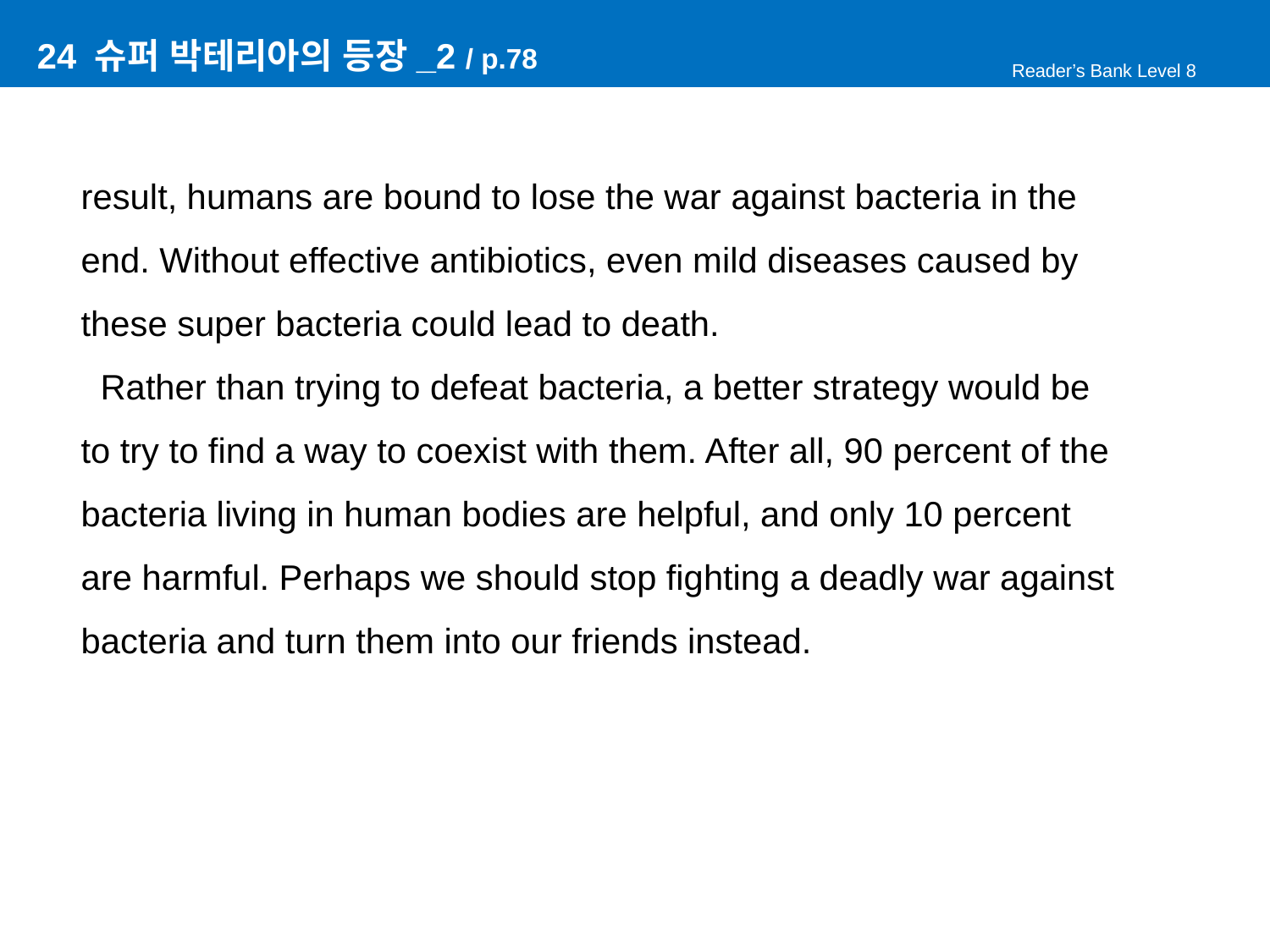

# 24 슈퍼 박테리아의 등장_2 / p.78
Reader’s Bank Level 8

result, humans are bound to lose the war against bacteria in the
end. Without effective antibiotics, even mild diseases caused by
these super bacteria could lead to death.
  Rather than trying to defeat bacteria, a better strategy would be
to try to find a way to coexist with them. After all, 90 percent of the
bacteria living in human bodies are helpful, and only 10 percent
are harmful. Perhaps we should stop fighting a deadly war against
bacteria and turn them into our friends instead.